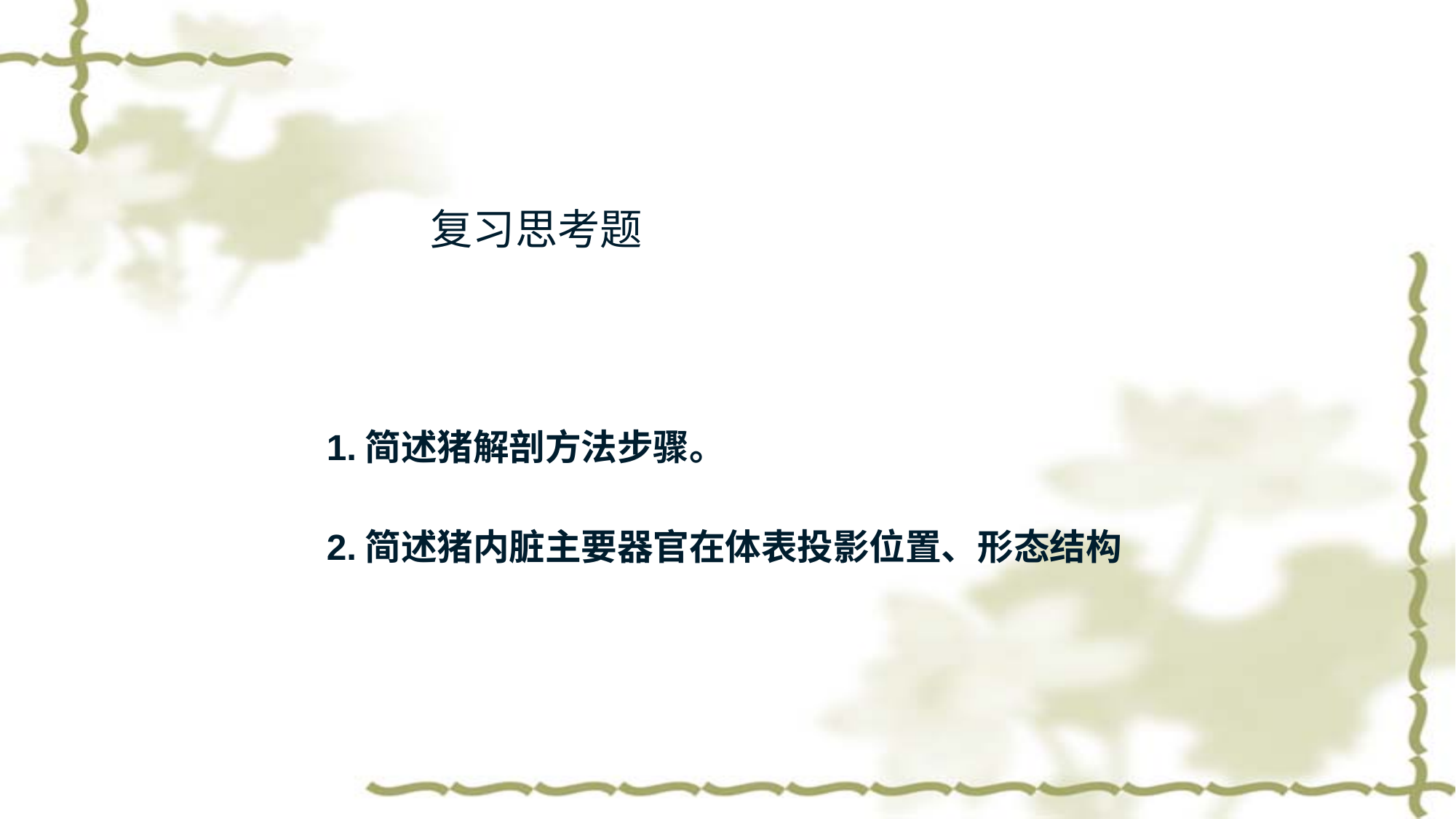

复习思考题
1.简述猪解剖方法步骤。

2.简述猪内脏主要器官在体表投影位置、形态结构